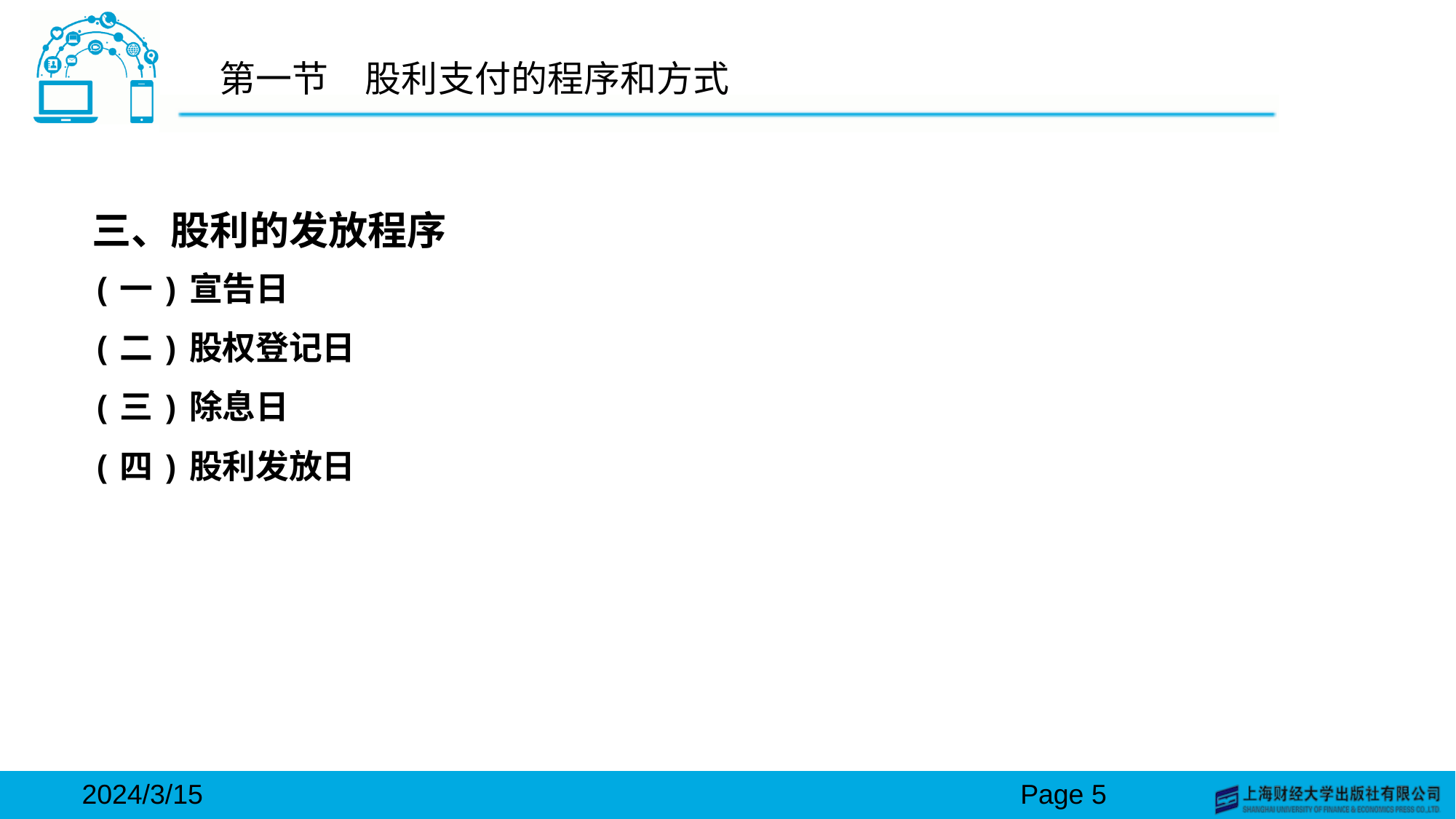

# 第一节　股利支付的程序和方式
三、股利的发放程序
(一)宣告日
(二)股权登记日
(三)除息日
(四)股利发放日

2024/3/15
Page 5